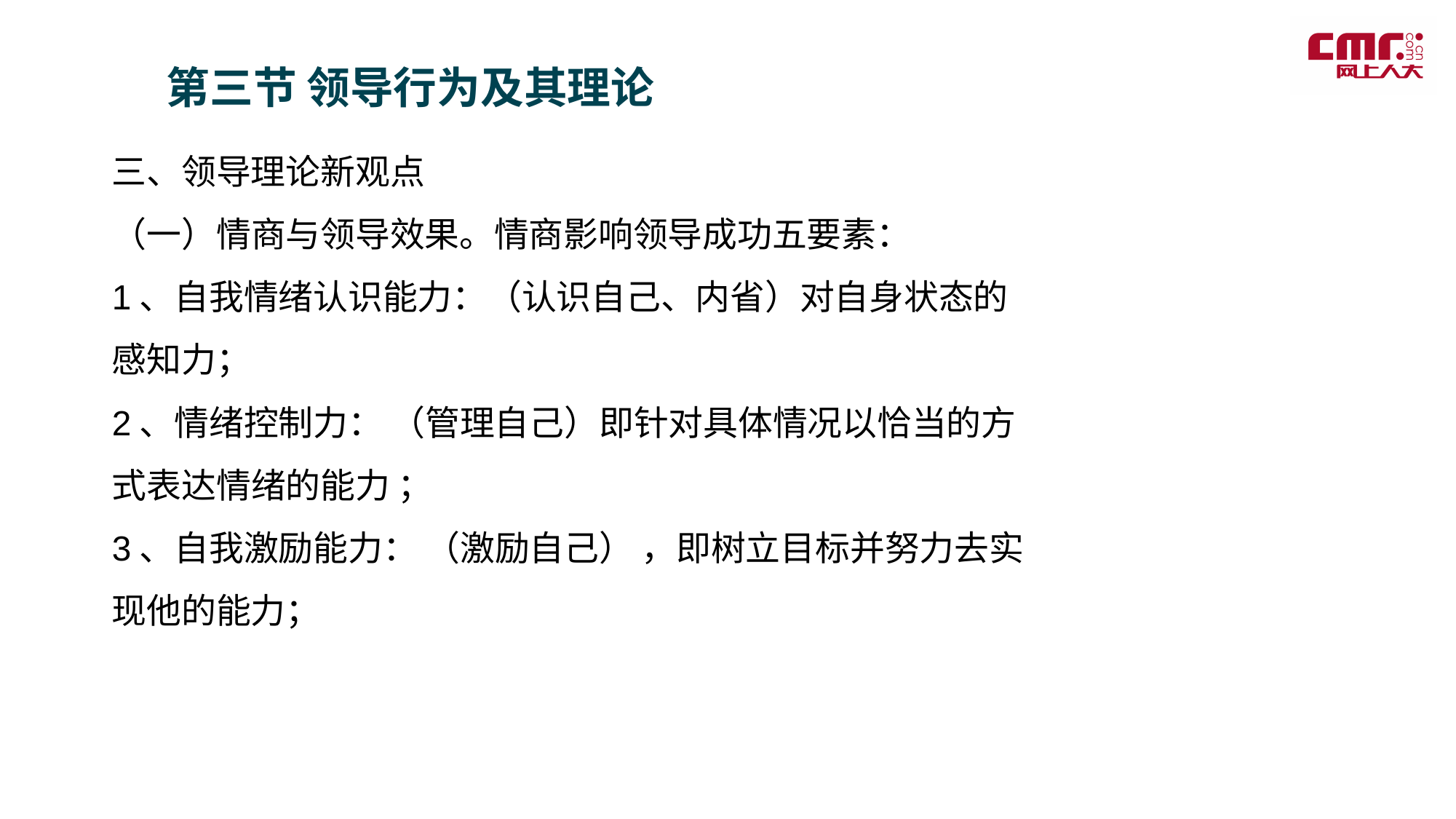

第三节 领导行为及其理论
三、领导理论新观点
（一）情商与领导效果。情商影响领导成功五要素：
1、自我情绪认识能力：（认识自己、内省）对自身状态的感知力；
2、情绪控制力： （管理自己）即针对具体情况以恰当的方式表达情绪的能力 ；
3、自我激励能力： （激励自己） ，即树立目标并努力去实现他的能力；